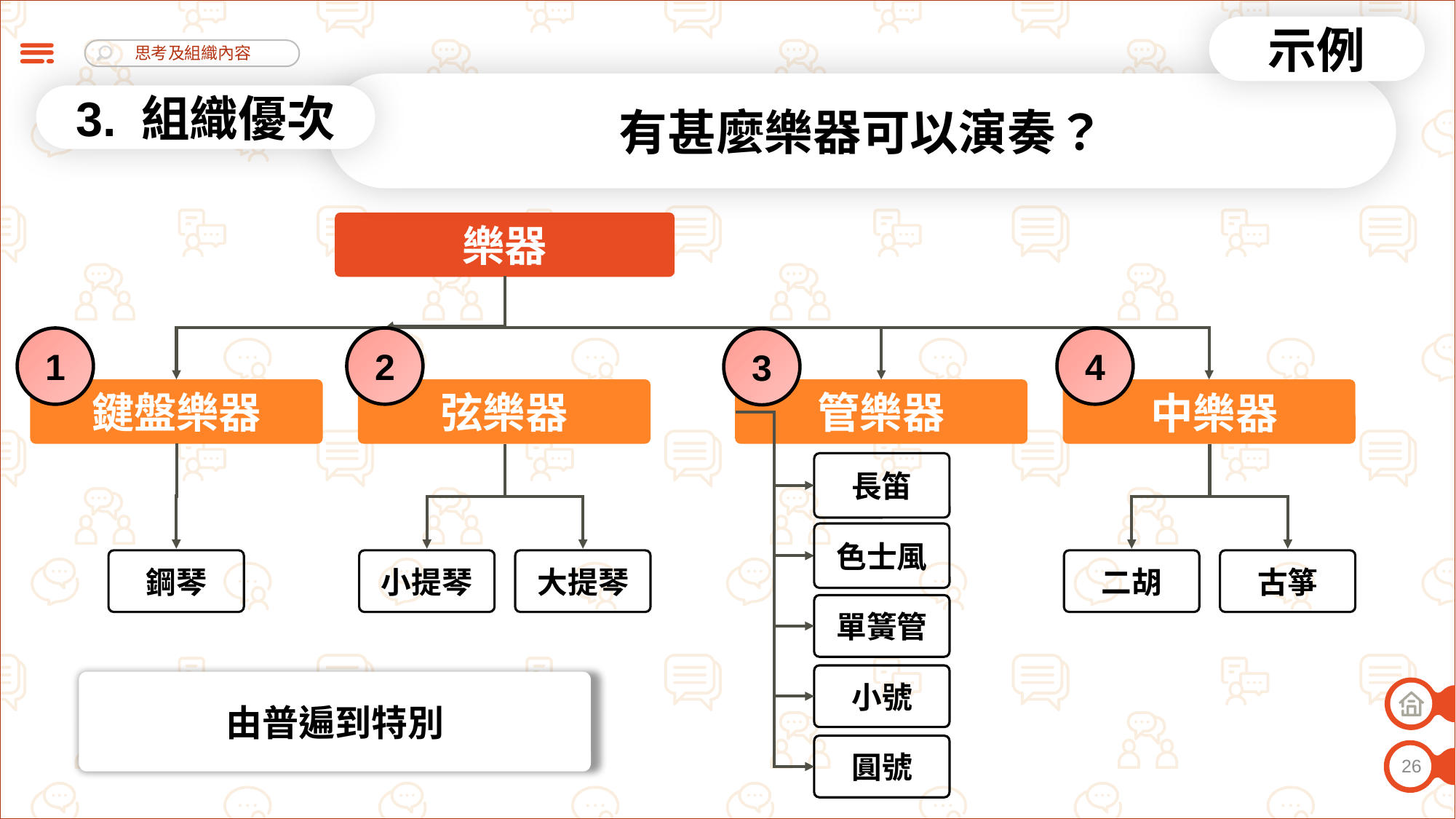

示例
有甚麼樂器可以演奏？
3. 組織優次

樂器
2
4
1
3

鍵盤樂器
弦樂器
管樂器
中樂器

長笛

色士風

鋼琴
小提琴
大提琴
二胡
古箏

單簧管

小號
由普遍到特別

圓號
26